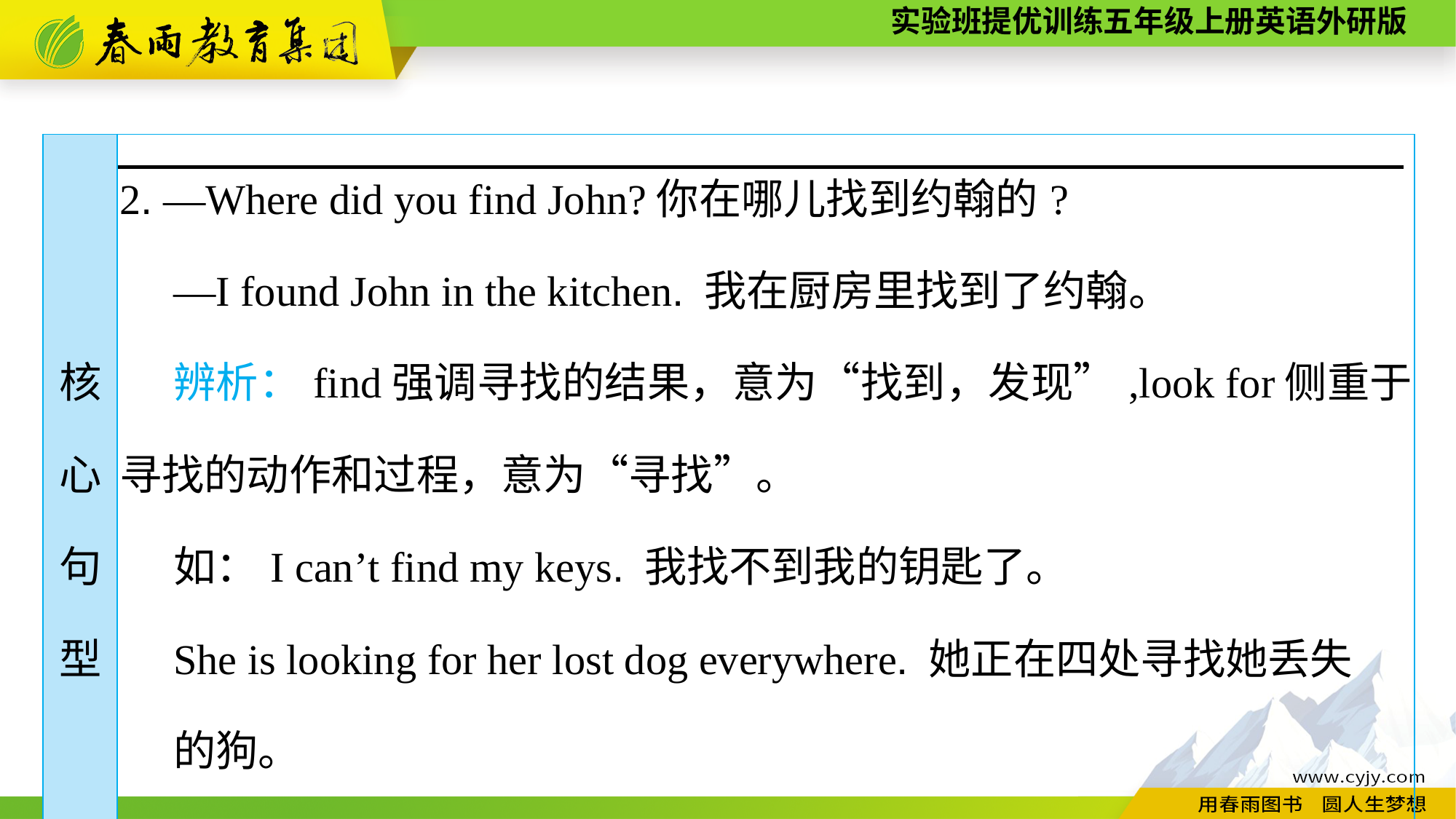

| 核 心 句 型 | 2. —Where did you find John?你在哪儿找到约翰的? —I found John in the kitchen. 我在厨房里找到了约翰。 辨析：find强调寻找的结果，意为“找到，发现”,look for侧重于寻找的动作和过程，意为“寻找”。 如：I can’t find my keys. 我找不到我的钥匙了。 She is looking for her lost dog everywhere. 她正在四处寻找她丢失 的狗。 3. Don’t walk on the grass. 不要践踏草坪。 |
| --- | --- |